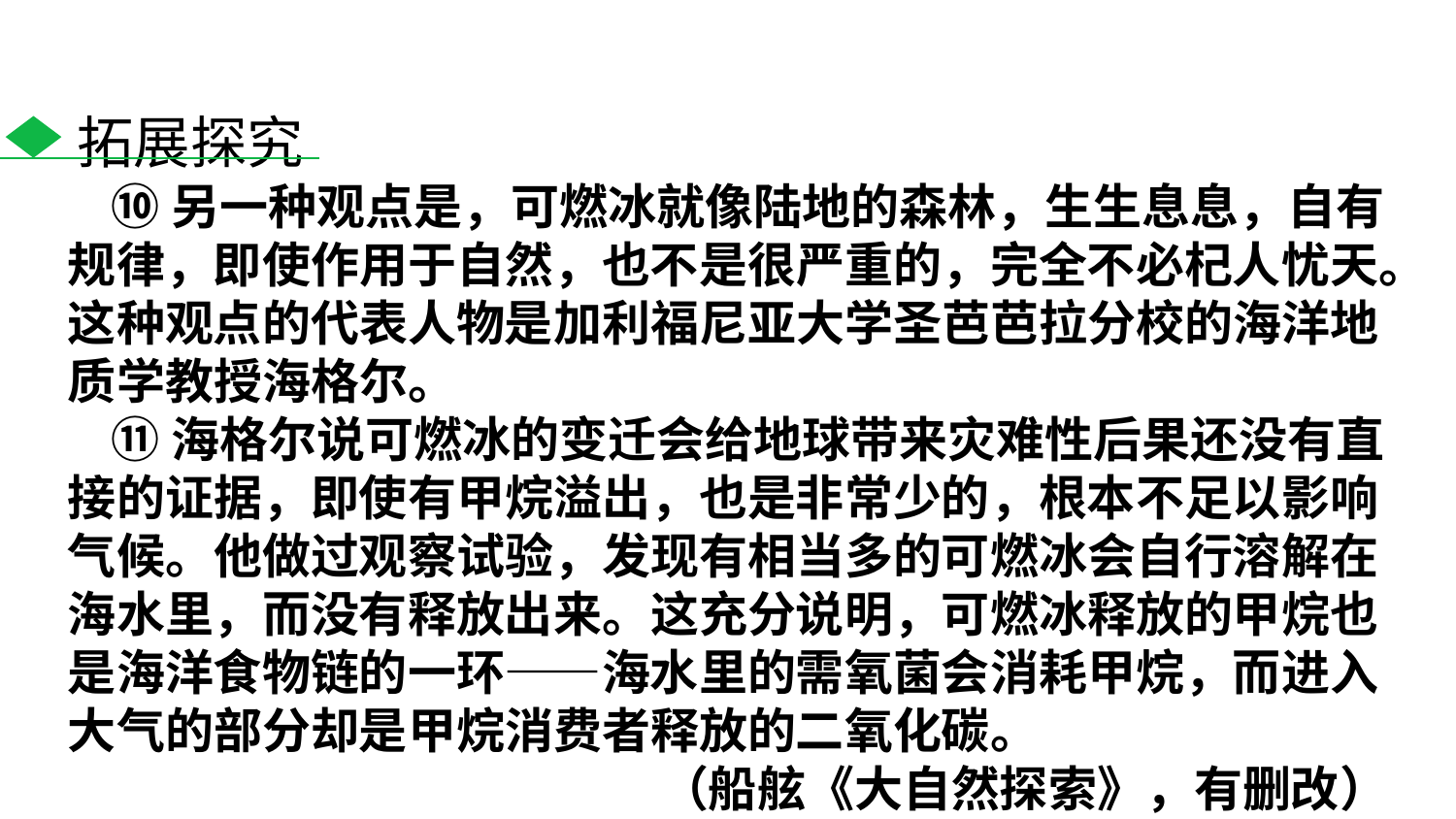

拓展探究

    ⑩另一种观点是，可燃冰就像陆地的森林，生生息息，自有规律，即使作用于自然，也不是很严重的，完全不必杞人忧天。这种观点的代表人物是加利福尼亚大学圣芭芭拉分校的海洋地质学教授海格尔。
    ⑪海格尔说可燃冰的变迁会给地球带来灾难性后果还没有直接的证据，即使有甲烷溢出，也是非常少的，根本不足以影响气候。他做过观察试验，发现有相当多的可燃冰会自行溶解在海水里，而没有释放出来。这充分说明，可燃冰释放的甲烷也是海洋食物链的一环——海水里的需氧菌会消耗甲烷，而进入大气的部分却是甲烷消费者释放的二氧化碳。
（船舷《大自然探索》，有删改）